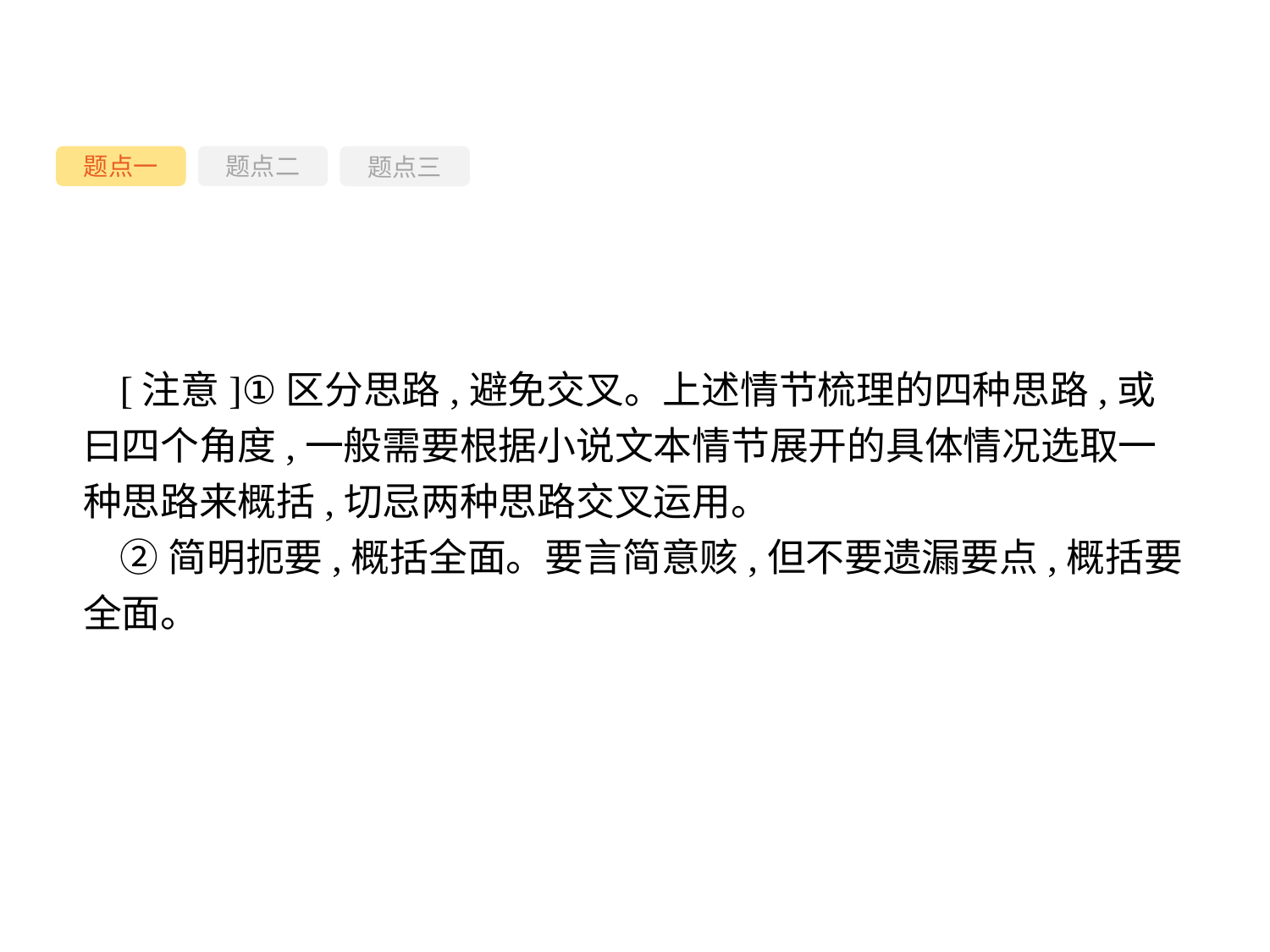

题点一
题点三
题点二
[注意]①区分思路,避免交叉。上述情节梳理的四种思路,或曰四个角度,一般需要根据小说文本情节展开的具体情况选取一种思路来概括,切忌两种思路交叉运用。
②简明扼要,概括全面。要言简意赅,但不要遗漏要点,概括要全面。
-51-